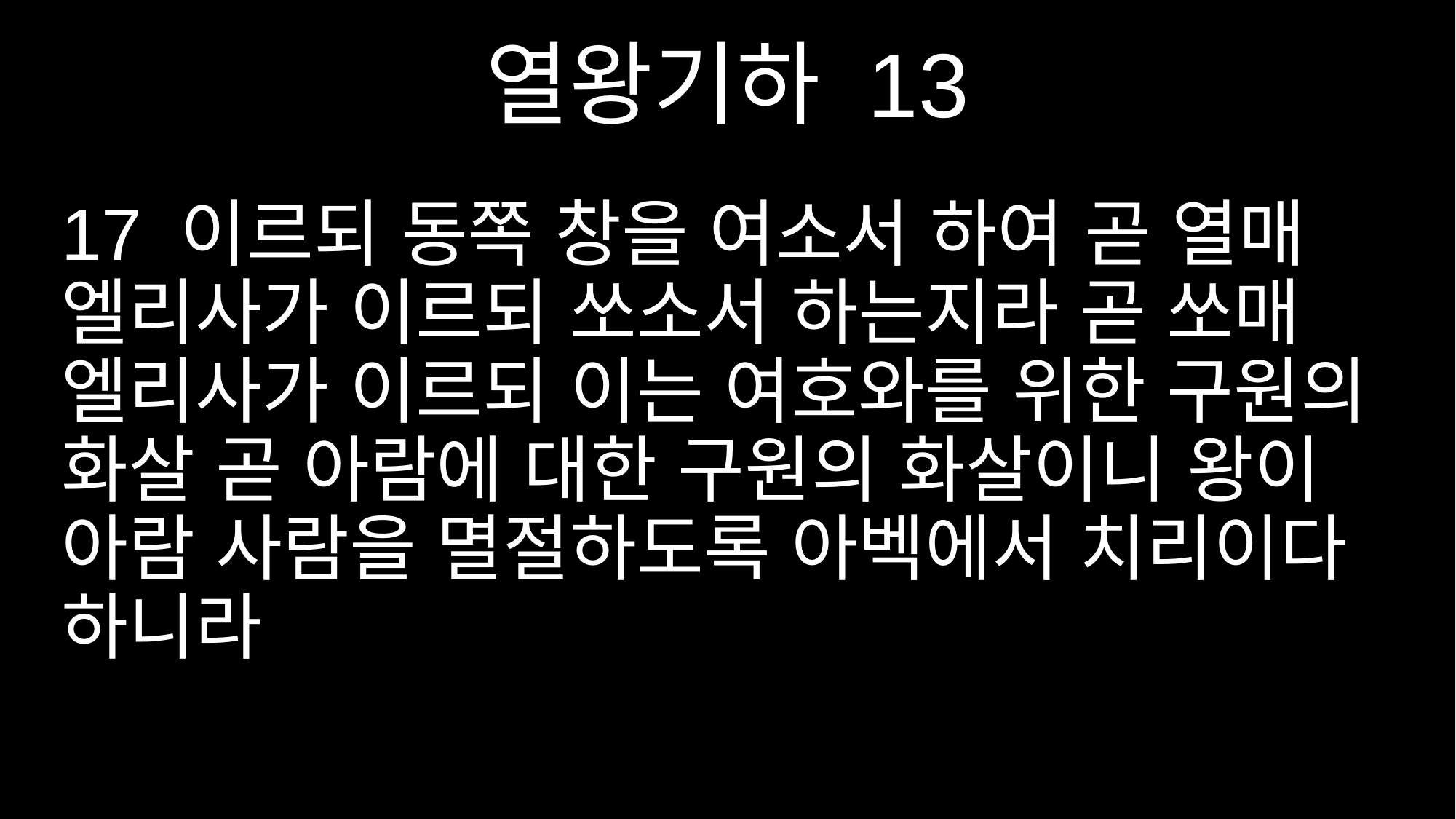

열왕기하 13
17 이르되 동쪽 창을 여소서 하여 곧 열매 엘리사가 이르되 쏘소서 하는지라 곧 쏘매 엘리사가 이르되 이는 여호와를 위한 구원의 화살 곧 아람에 대한 구원의 화살이니 왕이 아람 사람을 멸절하도록 아벡에서 치리이다 하니라